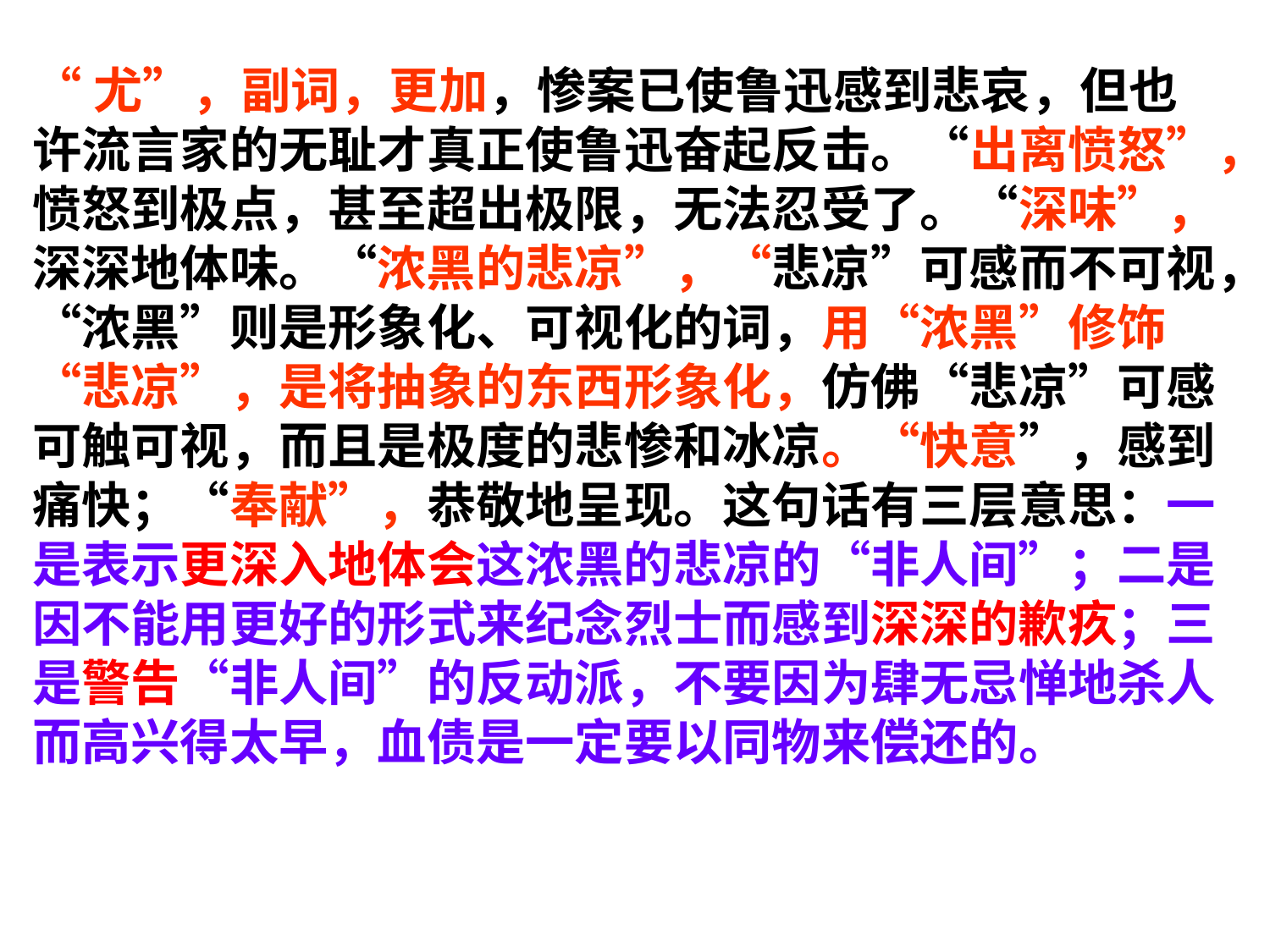

“尤”，副词，更加，惨案已使鲁迅感到悲哀，但也许流言家的无耻才真正使鲁迅奋起反击。“出离愤怒”，愤怒到极点，甚至超出极限，无法忍受了。“深味”，深深地体味。“浓黑的悲凉”，“悲凉”可感而不可视，“浓黑”则是形象化、可视化的词，用“浓黑”修饰 “悲凉”，是将抽象的东西形象化，仿佛“悲凉”可感可触可视，而且是极度的悲惨和冰凉。“快意”，感到痛快；“奉献”，恭敬地呈现。这句话有三层意思：一是表示更深入地体会这浓黑的悲凉的“非人间”；二是因不能用更好的形式来纪念烈士而感到深深的歉疚；三是警告“非人间”的反动派，不要因为肆无忌惮地杀人而高兴得太早，血债是一定要以同物来偿还的。